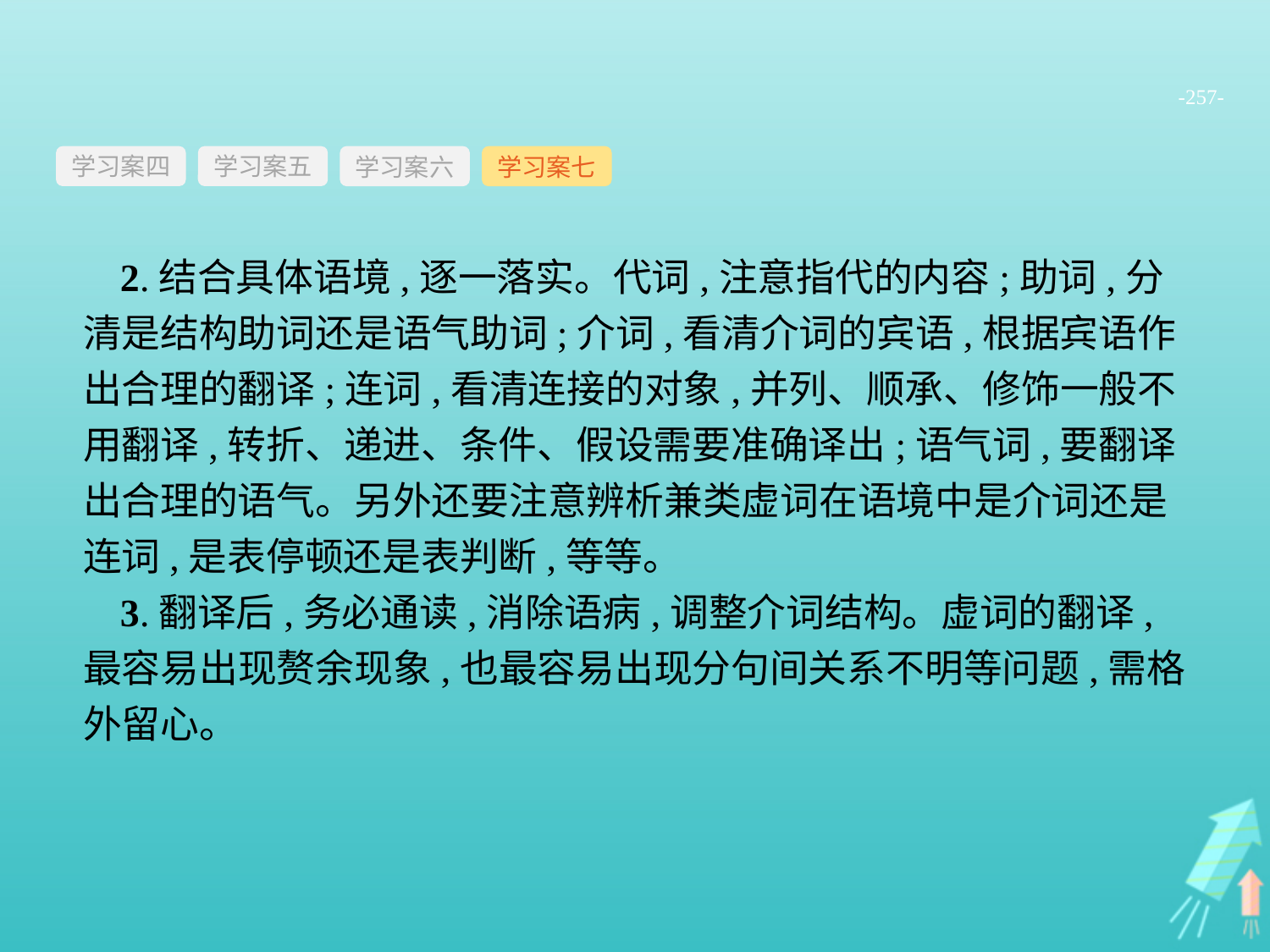

-257-
学习案四
学习案六
学习案七
学习案五
2.结合具体语境,逐一落实。代词,注意指代的内容;助词,分清是结构助词还是语气助词;介词,看清介词的宾语,根据宾语作出合理的翻译;连词,看清连接的对象,并列、顺承、修饰一般不用翻译,转折、递进、条件、假设需要准确译出;语气词,要翻译出合理的语气。另外还要注意辨析兼类虚词在语境中是介词还是连词,是表停顿还是表判断,等等。
3.翻译后,务必通读,消除语病,调整介词结构。虚词的翻译,最容易出现赘余现象,也最容易出现分句间关系不明等问题,需格外留心。